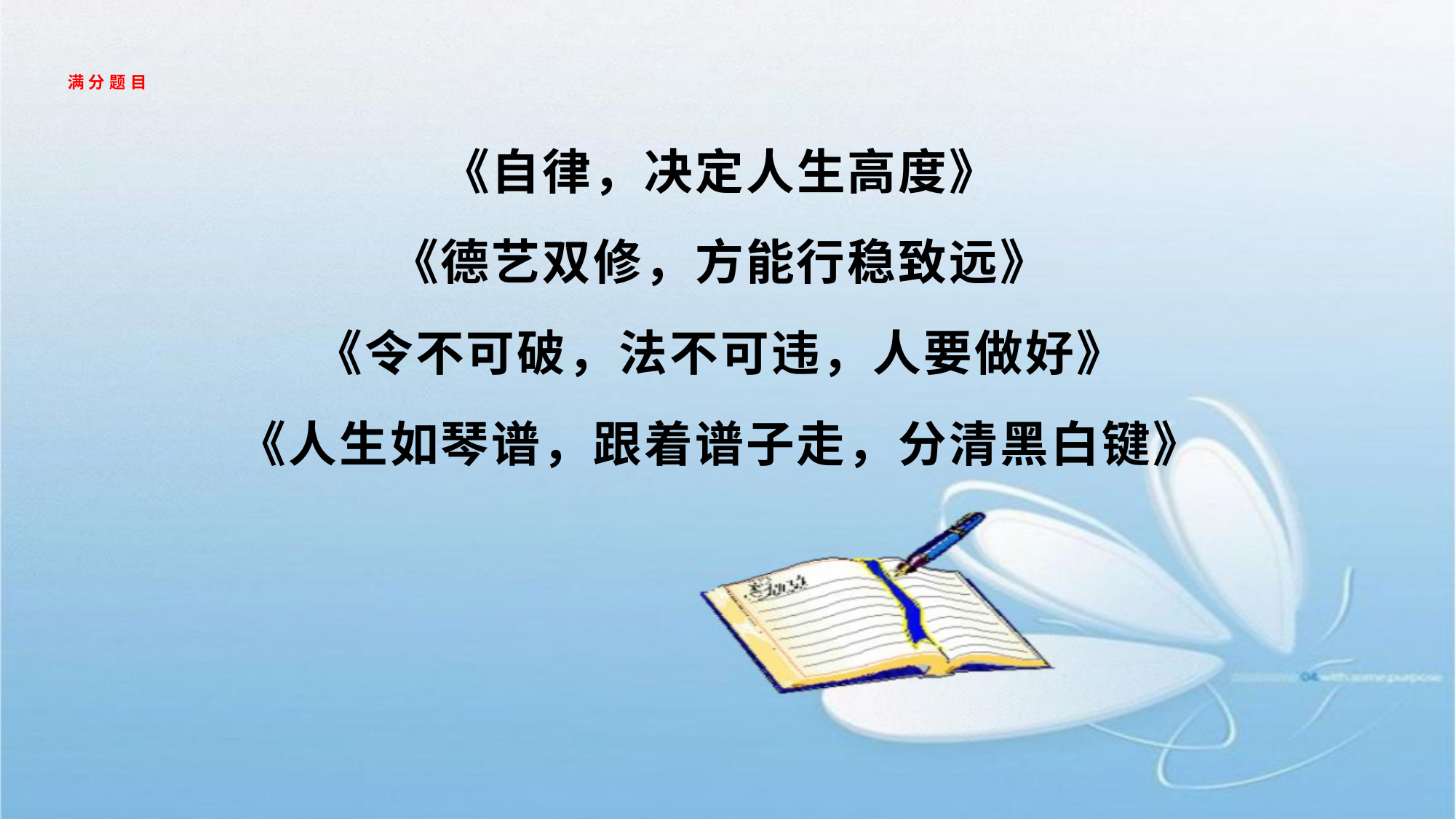

# 满分题目
《自律，决定人生高度》
《德艺双修，方能行稳致远》
《令不可破，法不可违，人要做好》
《人生如琴谱，跟着谱子走，分清黑白键》